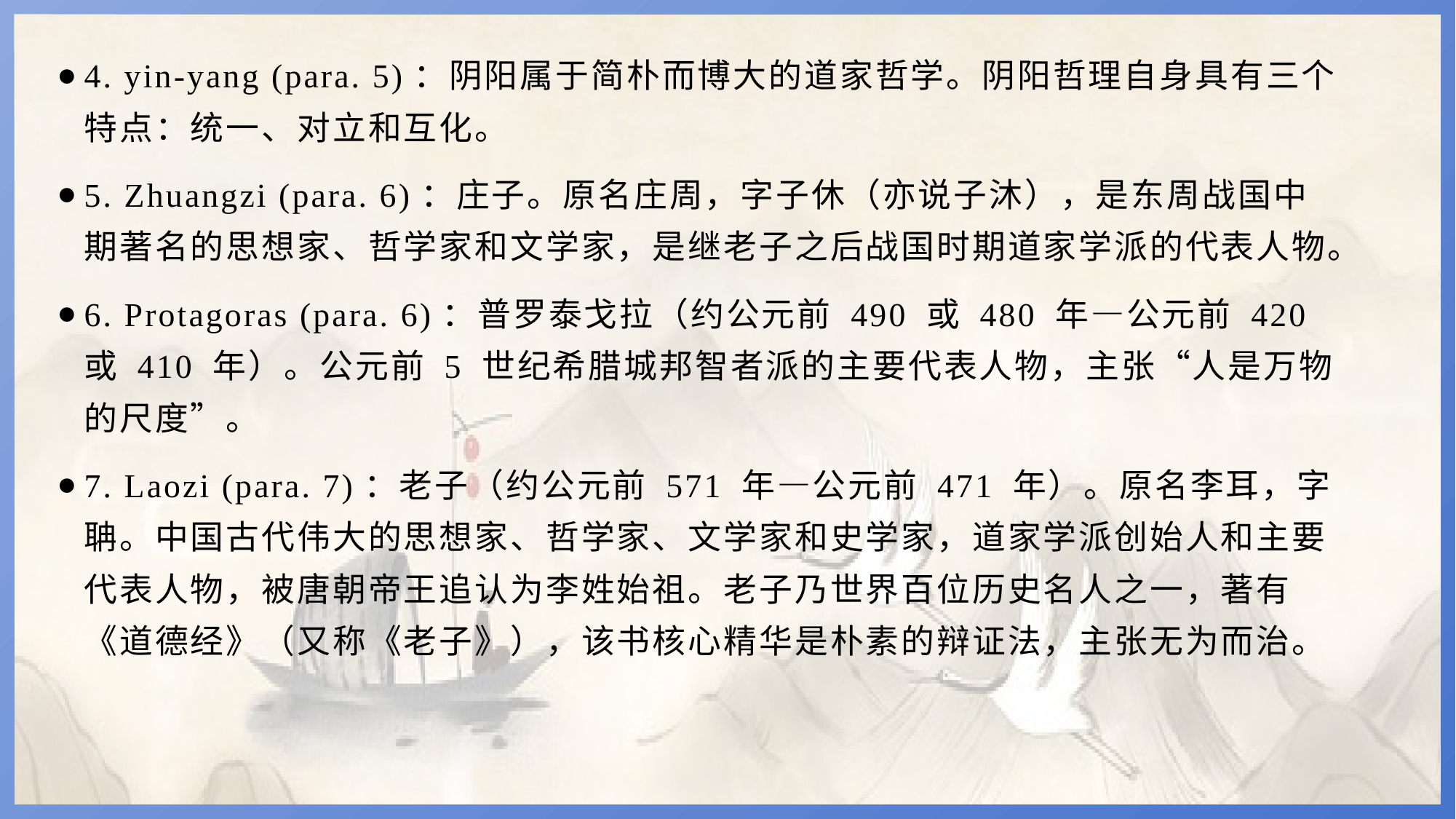

4. yin-yang (para. 5)：阴阳属于简朴而博大的道家哲学。阴阳哲理自身具有三个特点：统一、对立和互化。
5. Zhuangzi (para. 6)：庄子。原名庄周，字子休（亦说子沐），是东周战国中期著名的思想家、哲学家和文学家，是继老子之后战国时期道家学派的代表人物。
6. Protagoras (para. 6)：普罗泰戈拉（约公元前 490 或 480 年—公元前 420 或 410 年）。公元前 5 世纪希腊城邦智者派的主要代表人物，主张“人是万物的尺度”。
7. Laozi (para. 7)：老子（约公元前 571 年—公元前 471 年）。原名李耳，字聃。中国古代伟大的思想家、哲学家、文学家和史学家，道家学派创始人和主要代表人物，被唐朝帝王追认为李姓始祖。老子乃世界百位历史名人之一，著有《道德经》（又称《老子》），该书核心精华是朴素的辩证法，主张无为而治。